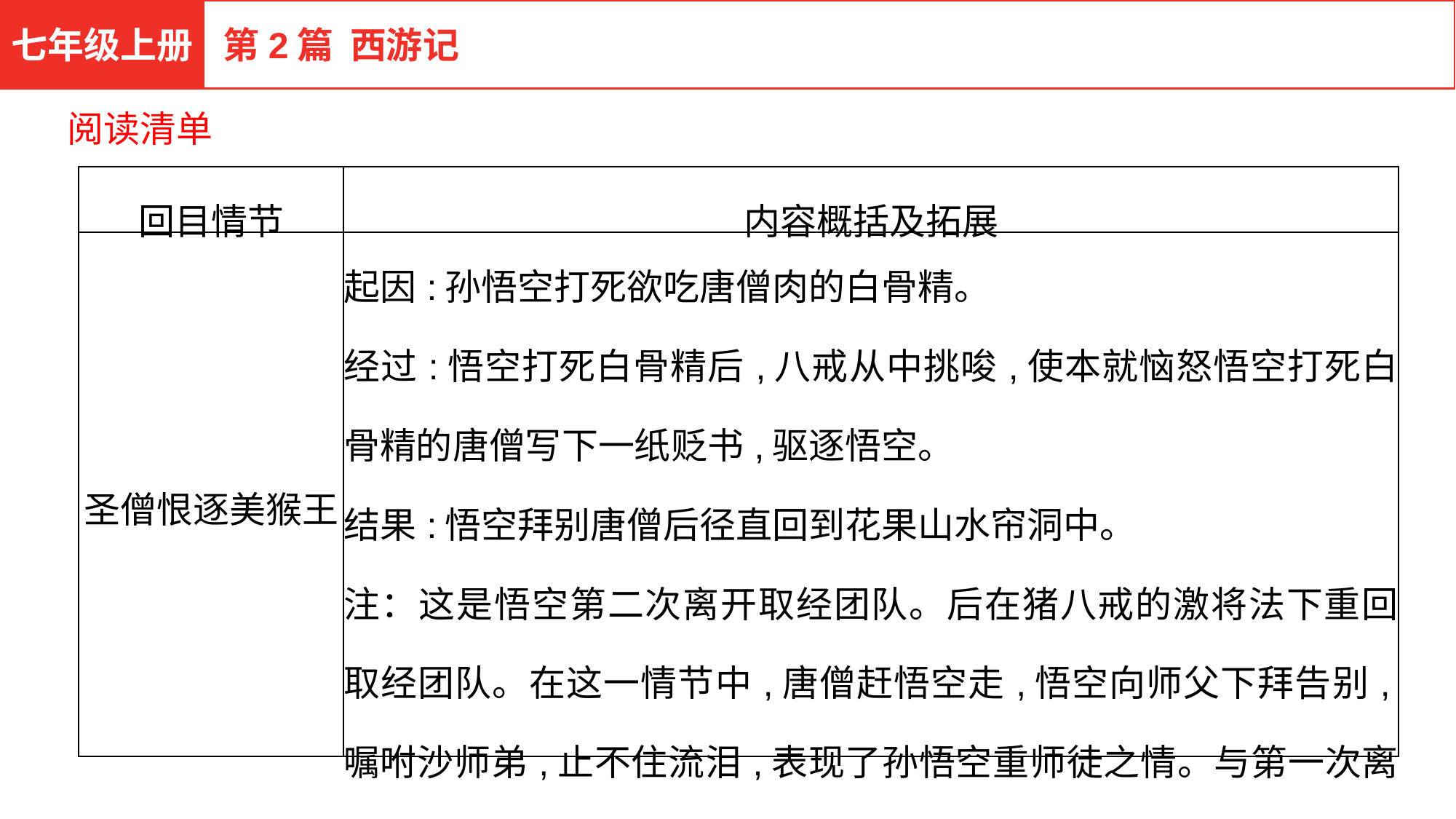

七年级上册
第2篇  西游记
阅读清单
| 回目情节 | 内容概括及拓展 |
| --- | --- |
| 圣僧恨逐美猴王 | 起因:孙悟空打死欲吃唐僧肉的白骨精。 经过:悟空打死白骨精后,八戒从中挑唆,使本就恼怒悟空打死白骨精的唐僧写下一纸贬书,驱逐悟空。 结果:悟空拜别唐僧后径直回到花果山水帘洞中。 注：这是悟空第二次离开取经团队。后在猪八戒的激将法下重回取经团队。在这一情节中,唐僧赶悟空走,悟空向师父下拜告别,嘱咐沙师弟,止不住流泪,表现了孙悟空重师徒之情。与第一次离队的表现相比,孙悟空由任性急躁变得成熟稳重,说明他成长了。 |